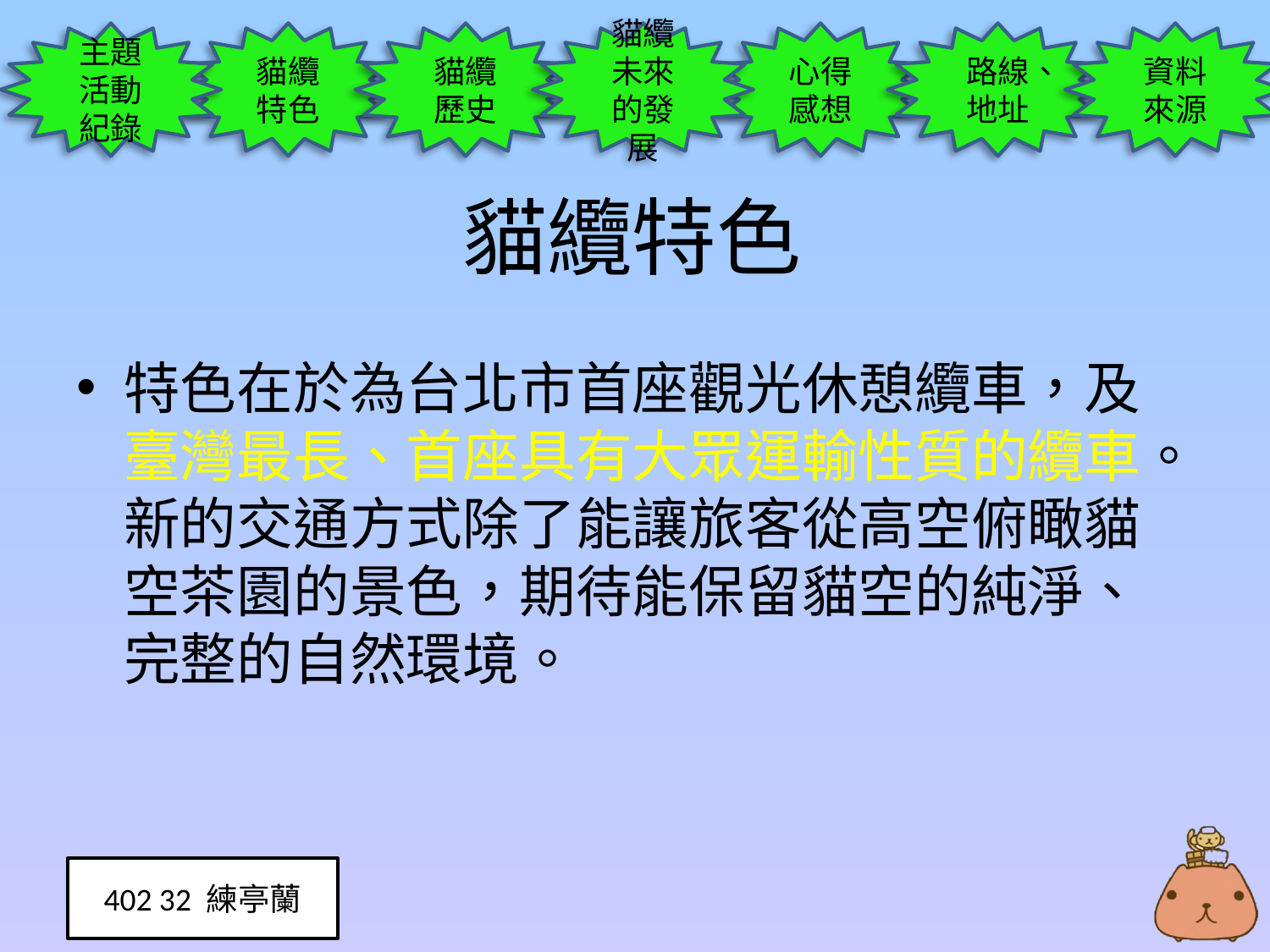

# 貓纜特色
特色在於為台北市首座觀光休憩纜車，及臺灣最長、首座具有大眾運輸性質的纜車。新的交通方式除了能讓旅客從高空俯瞰貓空茶園的景色，期待能保留貓空的純淨、完整的自然環境。